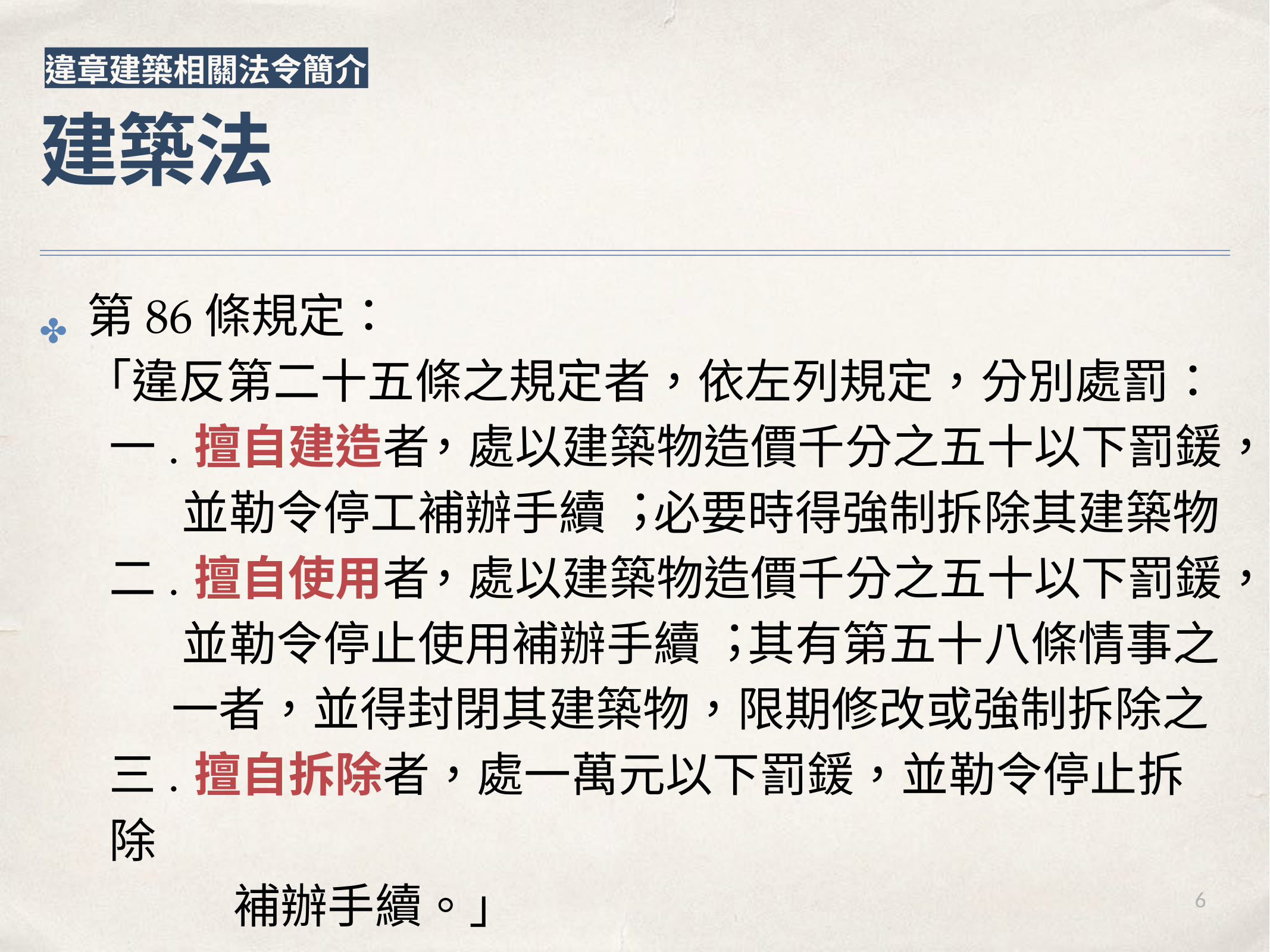

違章建築相關法令簡介
# 建築法
第86條規定：
「違反第⼆⼗五條之規定者，依左列規定，分別處罰：
⼀.擅⾃建造者，處以建築物造價千分之五⼗以下罰鍰， 並勒令停⼯補辦⼿續︔必要時得強制拆除其建築物
⼆.擅⾃使⽤者，處以建築物造價千分之五⼗以下罰鍰， 並勒令停⽌使⽤補辦⼿續︔其有第五⼗八條情事之
⼀者，並得封閉其建築物，限期修改或強制拆除之 三.擅⾃拆除者，處⼀萬元以下罰鍰，並勒令停⽌拆除
補辦⼿續。」
✤
6